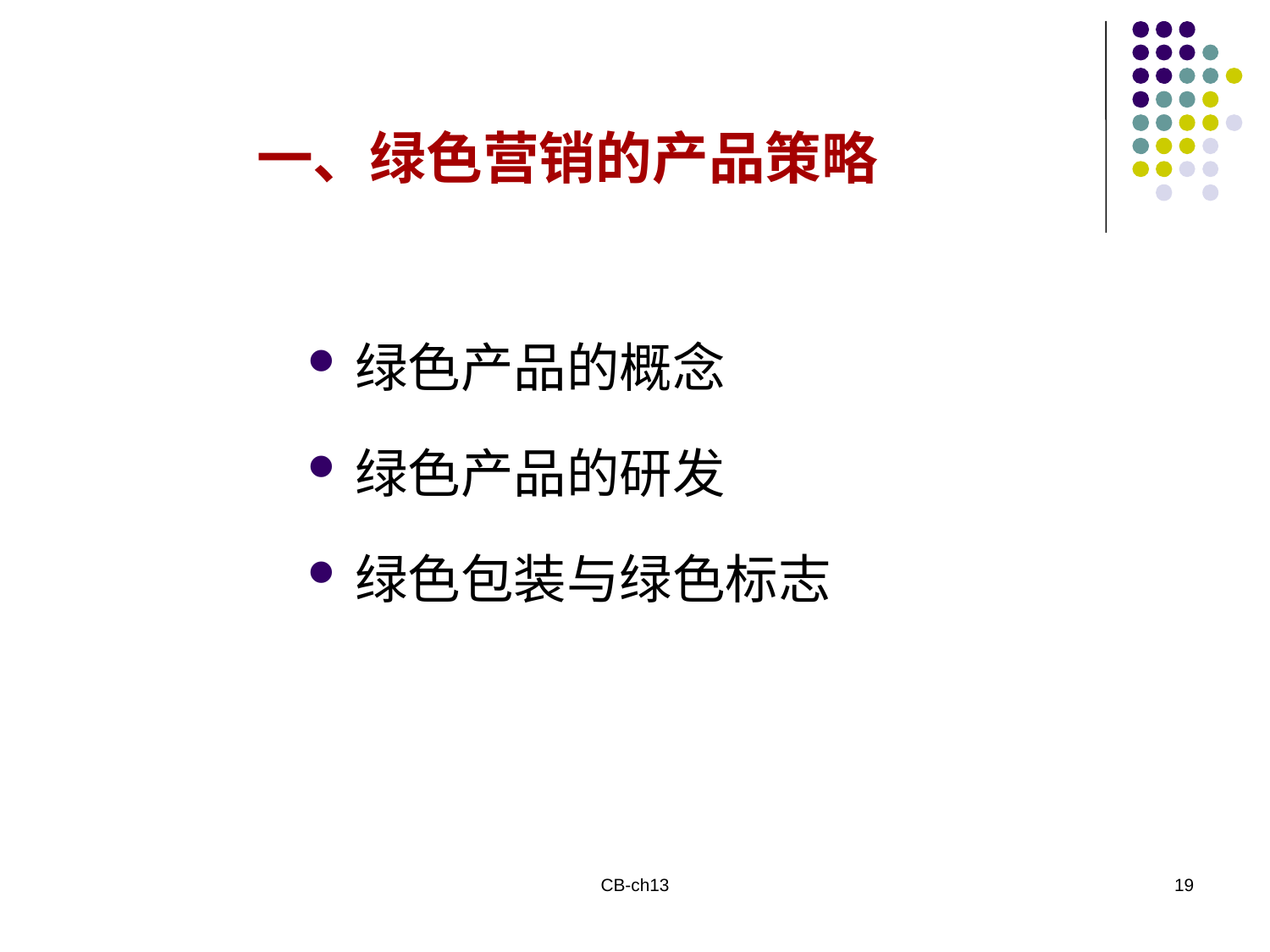

一、绿色营销的产品策略

绿色产品的概念
绿色产品的研发
绿色包装与绿色标志

CB-ch13
19